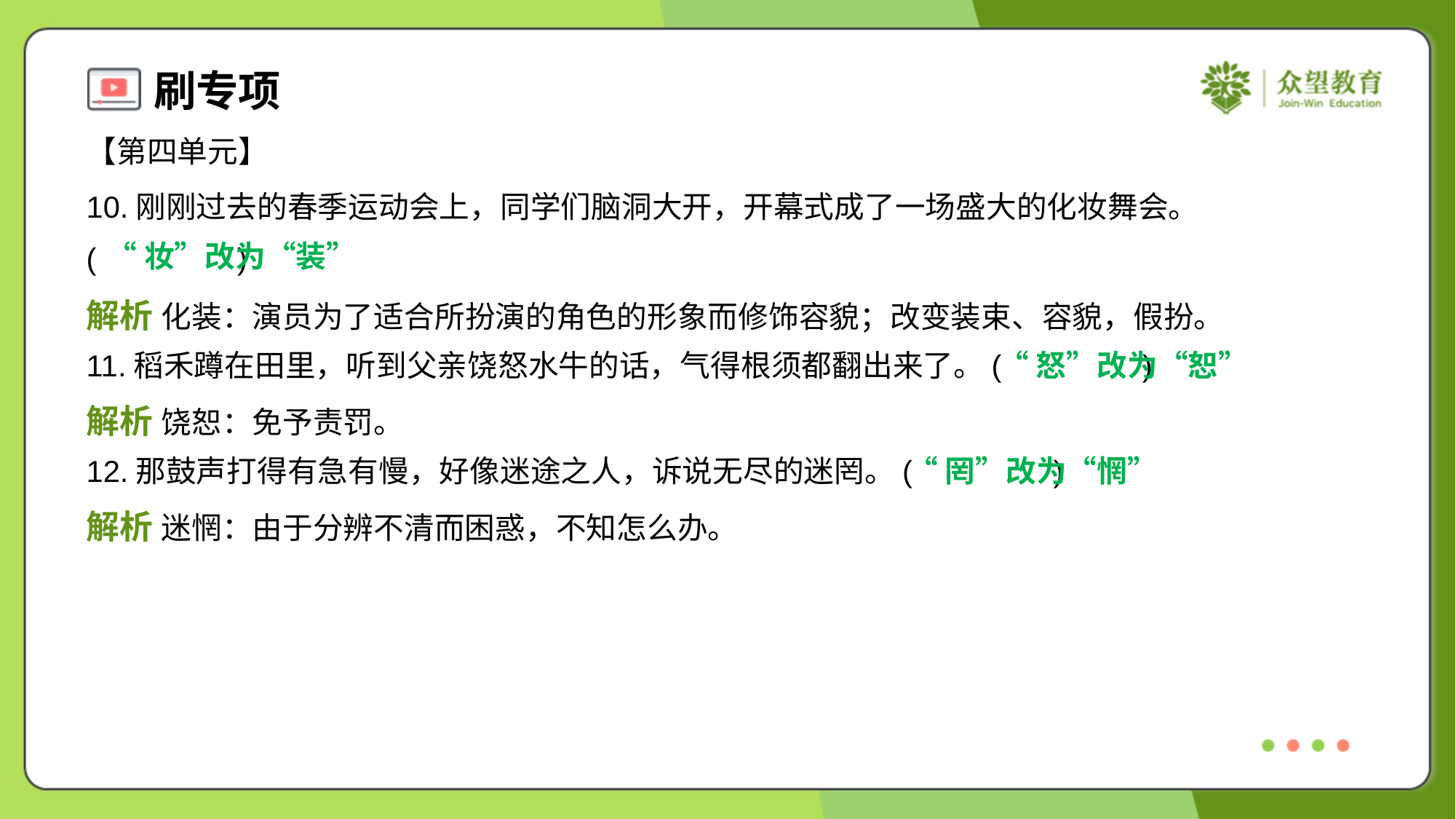

【第四单元】
10.刚刚过去的春季运动会上，同学们脑洞大开，开幕式成了一场盛大的化妆舞会。
(                  )
“妆”改为“装”
解析 化装：演员为了适合所扮演的角色的形象而修饰容貌；改变装束、容貌，假扮。
11.稻禾蹲在田里，听到父亲饶怒水牛的话，气得根须都翻出来了。(                  )
“怒”改为“恕”
解析 饶恕：免予责罚。
12.那鼓声打得有急有慢，好像迷途之人，诉说无尽的迷罔。(                  )
“罔”改为“惘”
解析 迷惘：由于分辨不清而困惑，不知怎么办。